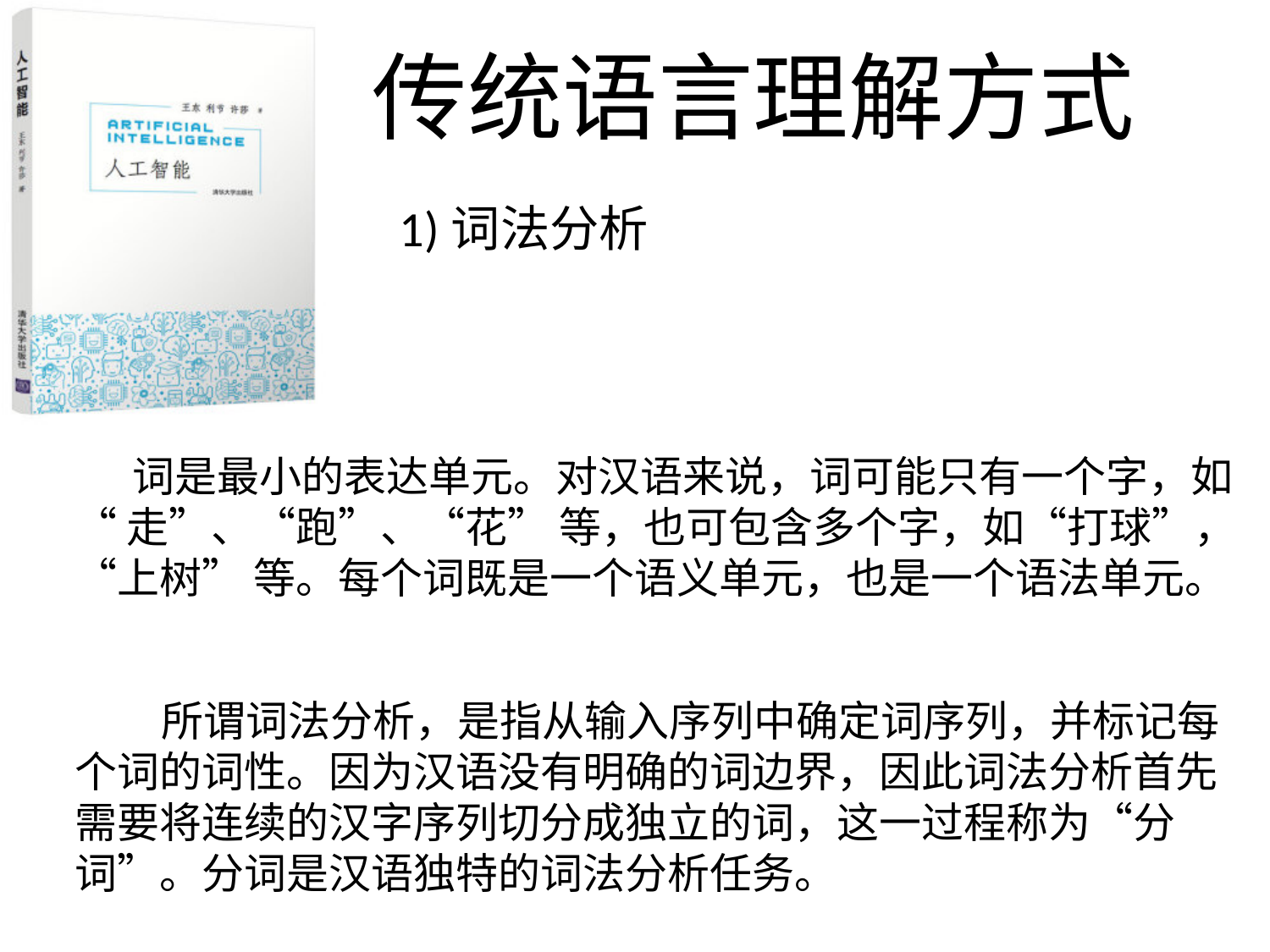

传统语言理解方式
1)词法分析
     词是最小的表达单元。对汉语来说，词可能只有一个字，如“ 走”、“跑”、“花” 等，也可包含多个字，如“打球”，“上树” 等。每个词既是一个语义单元，也是一个语法单元。
        所谓词法分析，是指从输入序列中确定词序列，并标记每个词的词性。因为汉语没有明确的词边界，因此词法分析首先需要将连续的汉字序列切分成独立的词，这一过程称为“分词”。分词是汉语独特的词法分析任务。